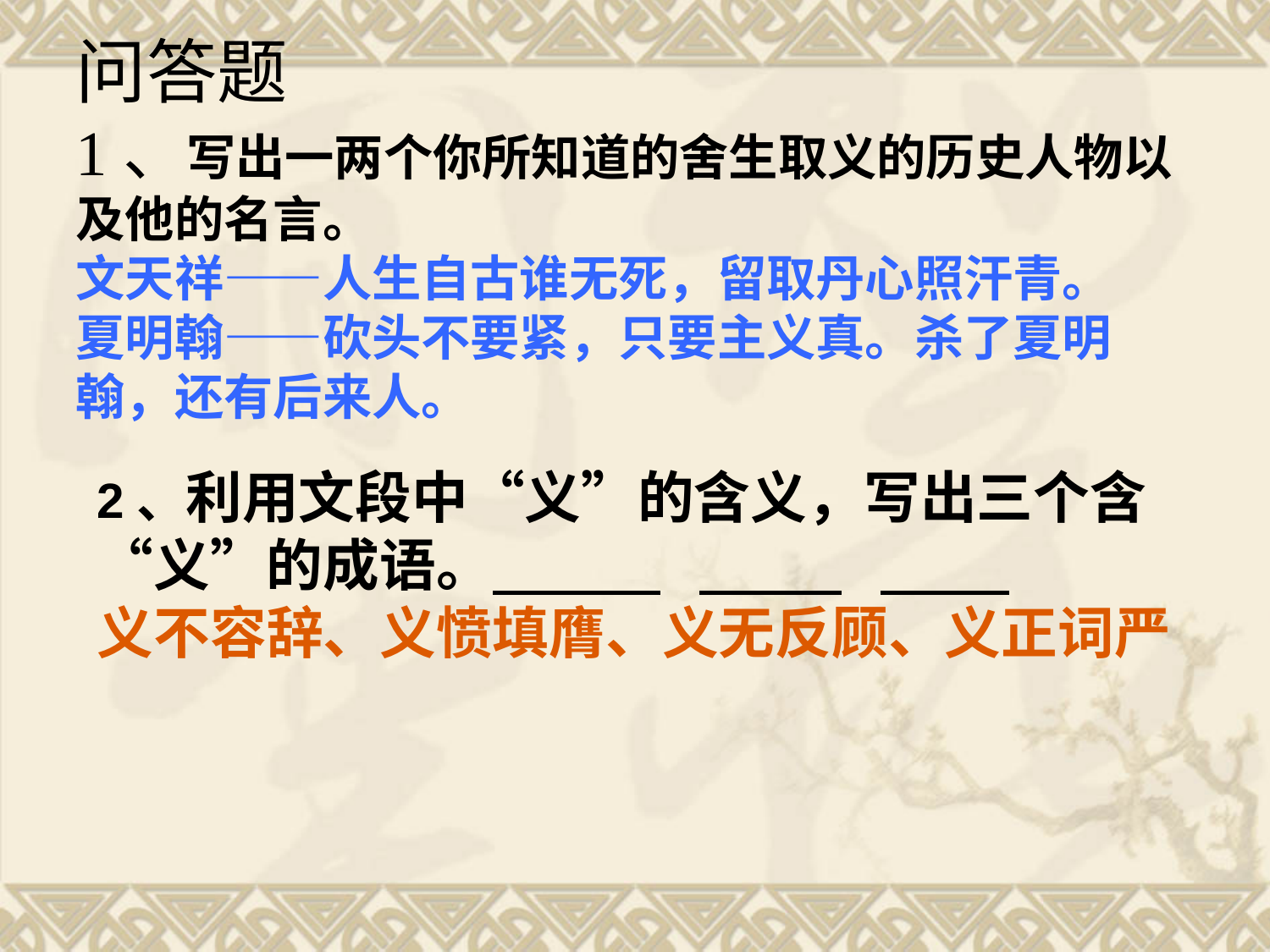

问答题
1、写出一两个你所知道的舍生取义的历史人物以及他的名言。
文天祥——人生自古谁无死，留取丹心照汗青。
夏明翰——砍头不要紧，只要主义真。杀了夏明翰，还有后来人。

2、利用文段中“义”的含义，写出三个含“义”的成语。
义不容辞、义愤填膺、义无反顾、义正词严